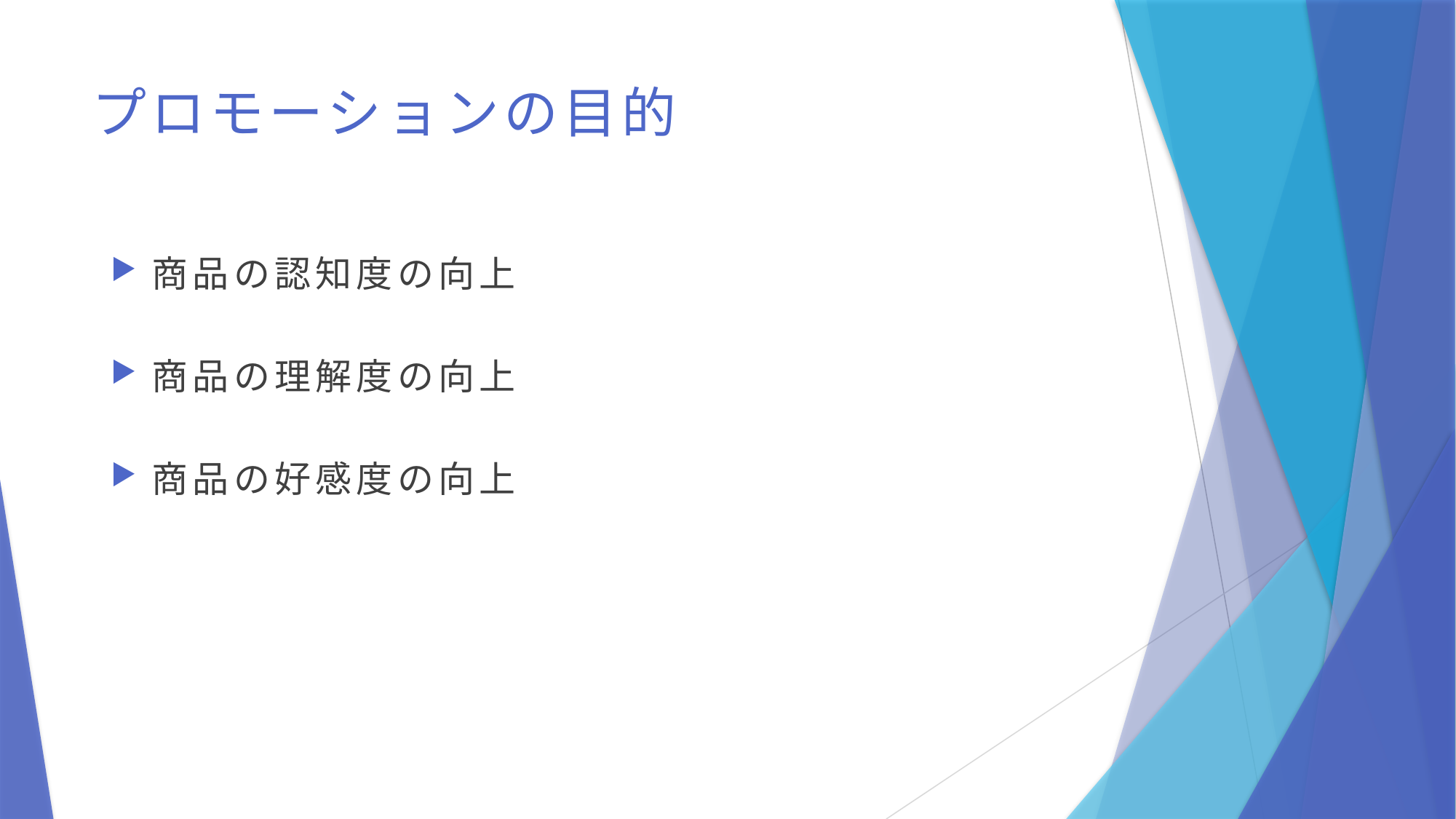

# プロモーションの目的
商品の認知度の向上
商品の理解度の向上
商品の好感度の向上